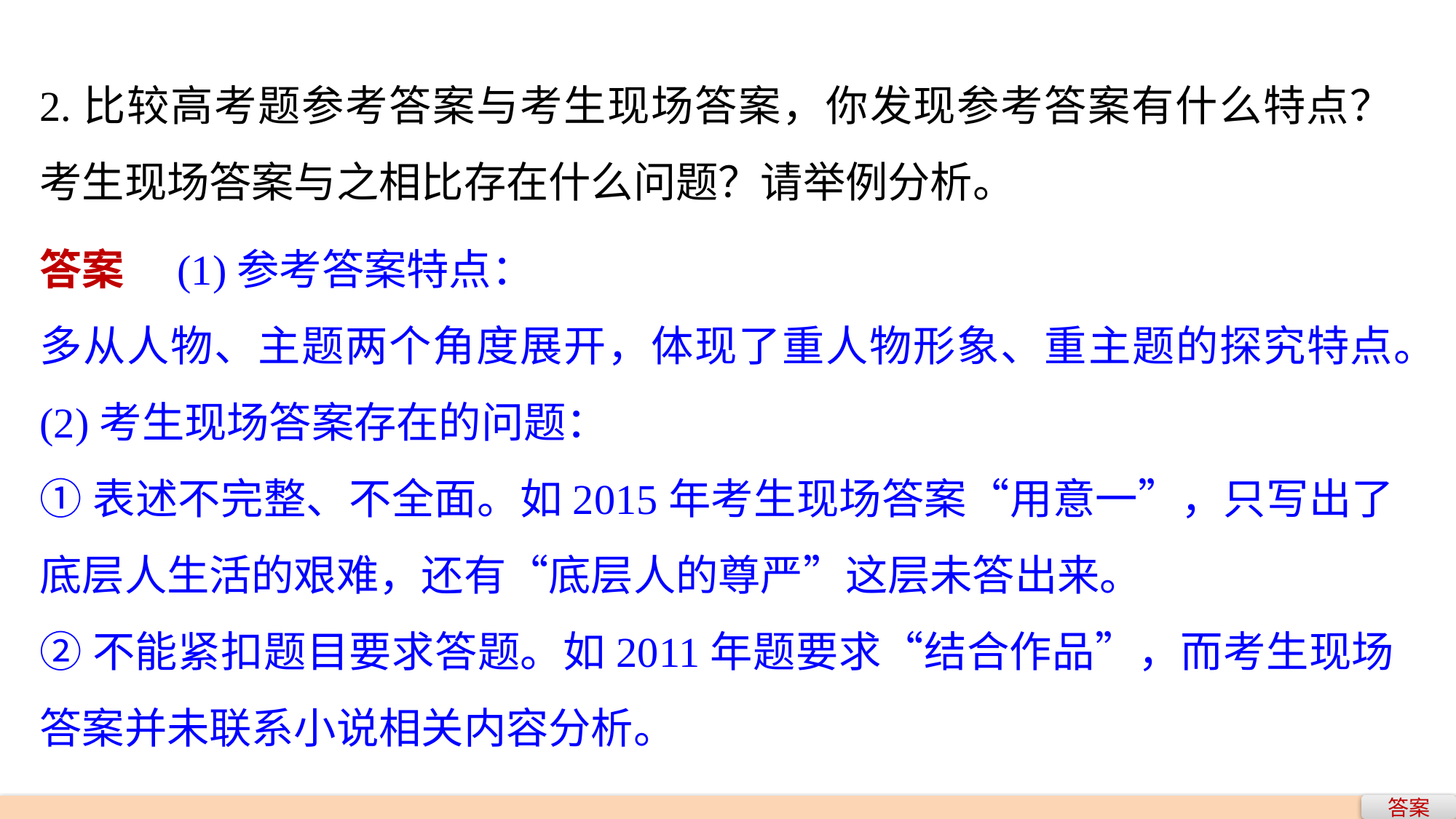

2.比较高考题参考答案与考生现场答案，你发现参考答案有什么特点？考生现场答案与之相比存在什么问题？请举例分析。
答案　(1)参考答案特点：
多从人物、主题两个角度展开，体现了重人物形象、重主题的探究特点。
(2)考生现场答案存在的问题：
①表述不完整、不全面。如2015年考生现场答案“用意一”，只写出了底层人生活的艰难，还有“底层人的尊严”这层未答出来。
②不能紧扣题目要求答题。如2011年题要求“结合作品”，而考生现场答案并未联系小说相关内容分析。
答案